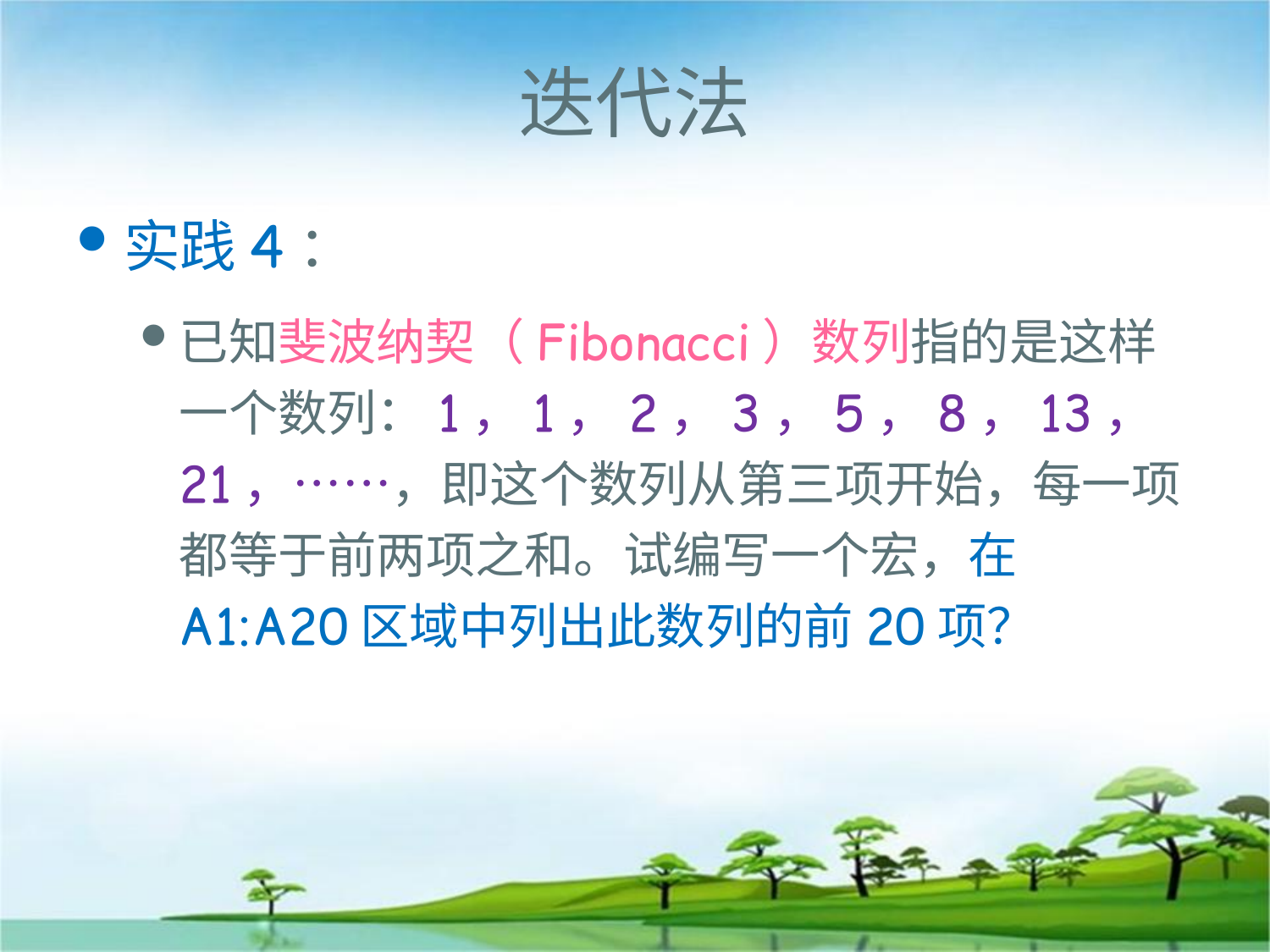

# 迭代法
实践4：
已知斐波纳契（Fibonacci）数列指的是这样一个数列：1，1，2，3，5，8，13，21，……，即这个数列从第三项开始，每一项都等于前两项之和。试编写一个宏，在A1:A20区域中列出此数列的前20项？